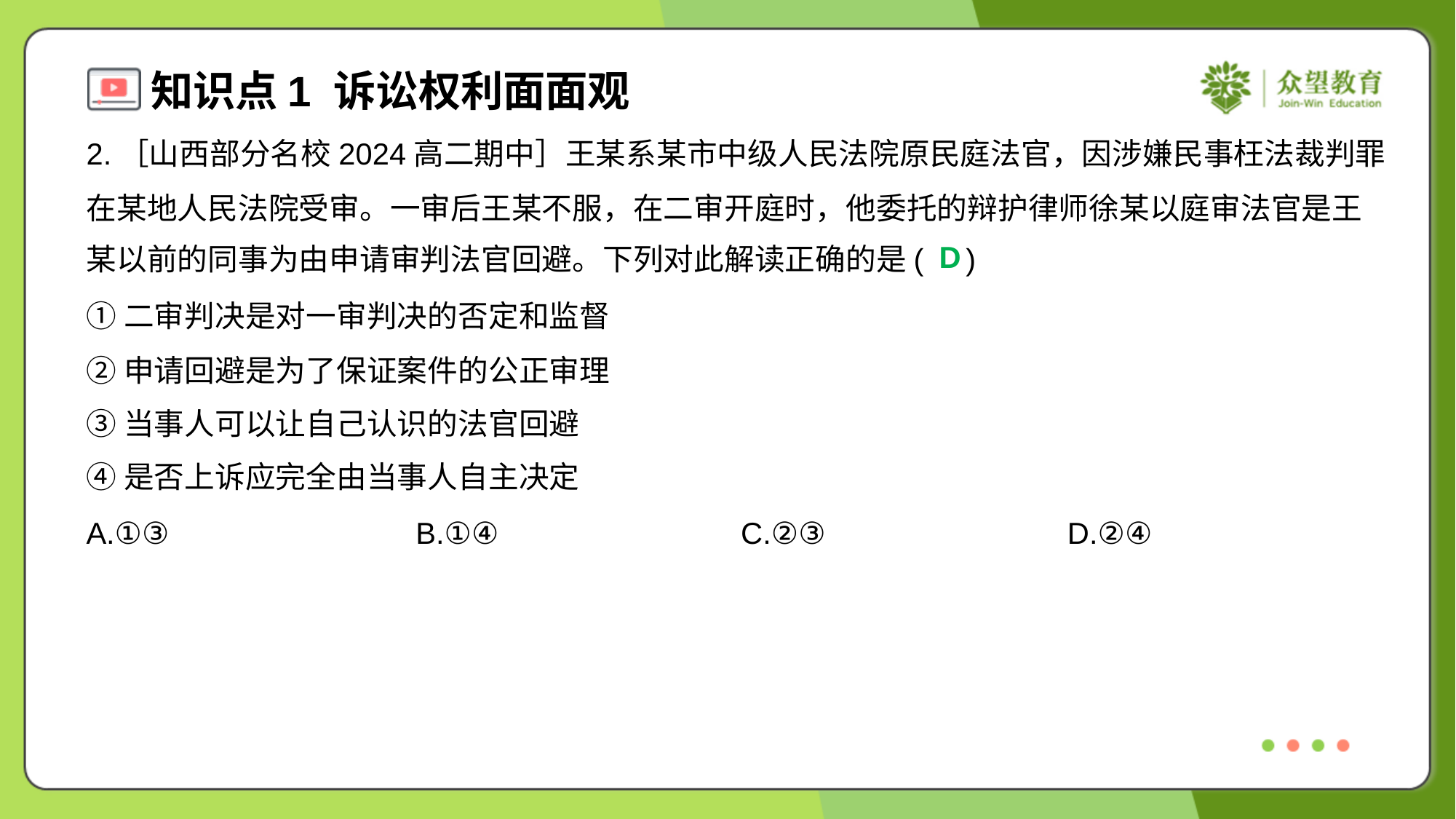

2.［山西部分名校2024高二期中］王某系某市中级人民法院原民庭法官，因涉嫌民事枉法裁判罪
在某地人民法院受审。一审后王某不服，在二审开庭时，他委托的辩护律师徐某以庭审法官是王
某以前的同事为由申请审判法官回避。下列对此解读正确的是(     )
D
①二审判决是对一审判决的否定和监督
②申请回避是为了保证案件的公正审理
③当事人可以让自己认识的法官回避
④是否上诉应完全由当事人自主决定
A.①③	B.①④	C.②③	D.②④